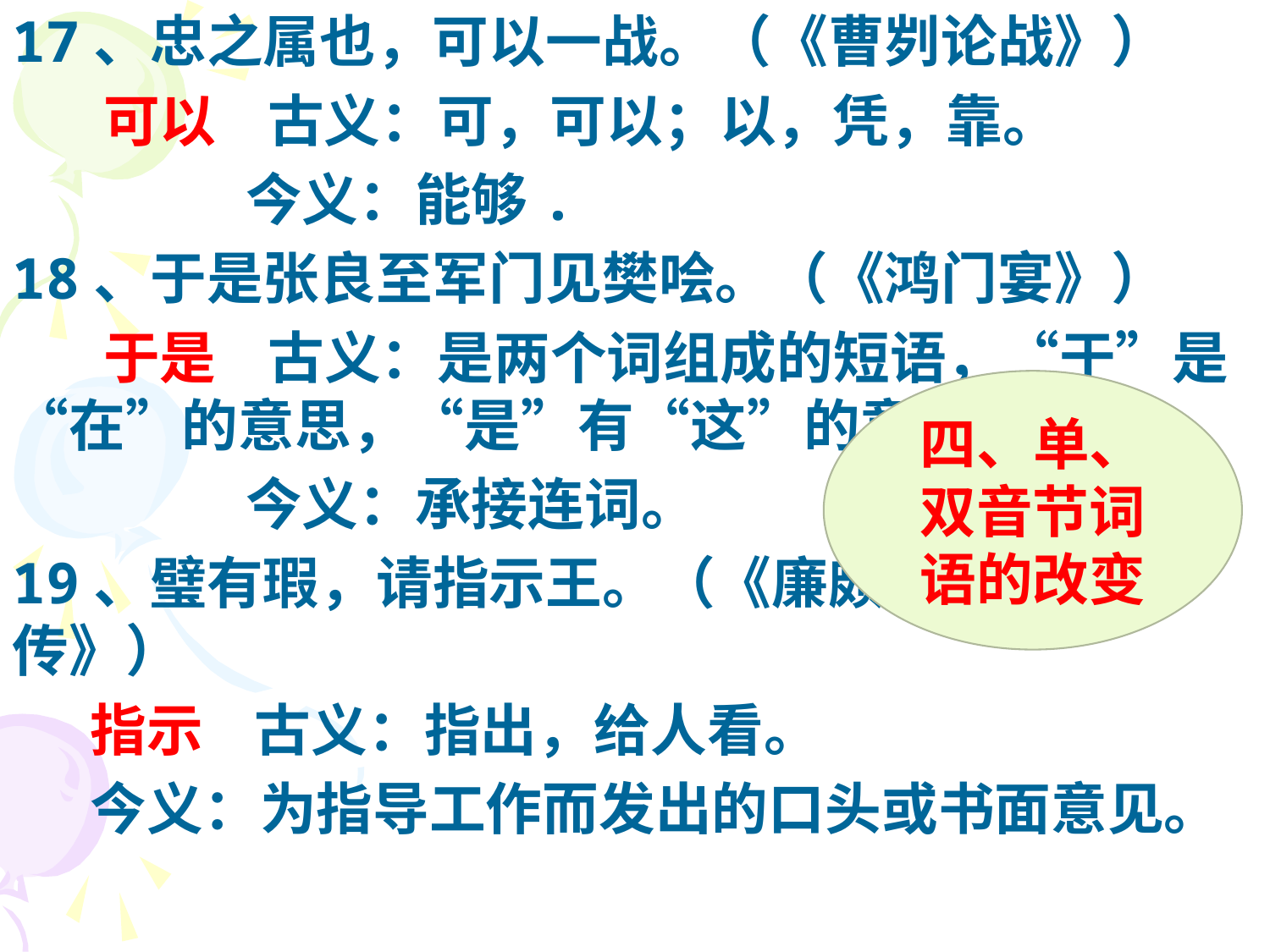

17、忠之属也，可以一战。（《曹刿论战》）
      可以    古义：可，可以；以，凭，靠。
                 今义：能够.
18、于是张良至军门见樊哙。（《鸿门宴》）
      于是    古义：是两个词组成的短语，“于”是“在”的意思，“是”有“这”的意思“。
                 今义：承接连词。
19、璧有瑕，请指示王。（《廉颇蔺相如列传》）
     指示    古义：指出，给人看。
     今义：为指导工作而发出的口头或书面意见。

四、单、双音节词语的改变